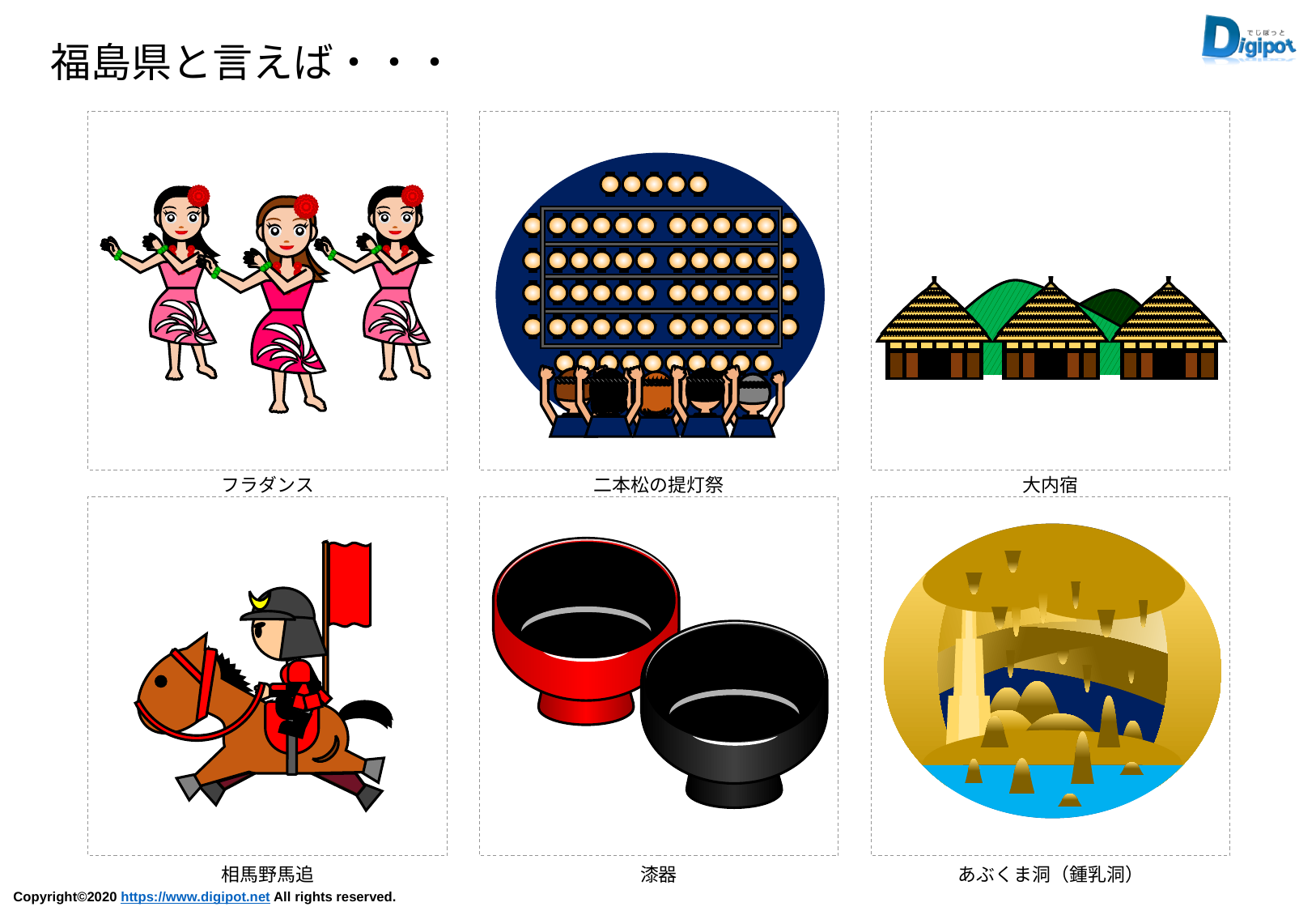

福島県と言えば・・・

フラダンス
二本松の提灯祭
大内宿

相馬野馬追
漆器
あぶくま洞（鍾乳洞）